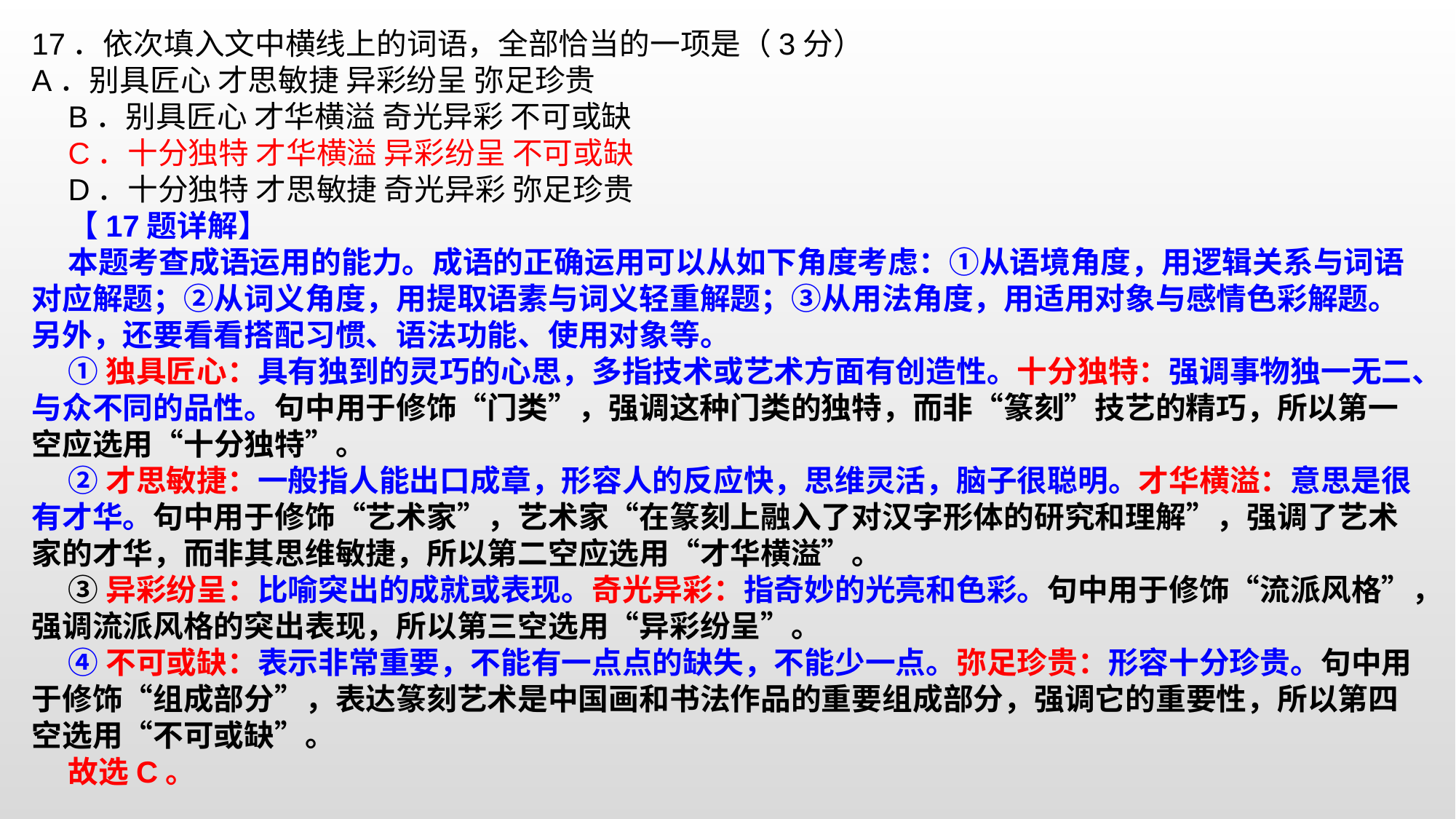

17．依次填入文中横线上的词语，全部恰当的一项是（3分）A．别具匠心 才思敏捷 异彩纷呈 弥足珍贵B．别具匠心 才华横溢 奇光异彩 不可或缺
C．十分独特 才华横溢 异彩纷呈 不可或缺
D．十分独特 才思敏捷 奇光异彩 弥足珍贵
【17题详解】本题考查成语运用的能力。成语的正确运用可以从如下角度考虑：①从语境角度，用逻辑关系与词语对应解题；②从词义角度，用提取语素与词义轻重解题；③从用法角度，用适用对象与感情色彩解题。另外，还要看看搭配习惯、语法功能、使用对象等。①独具匠心：具有独到的灵巧的心思，多指技术或艺术方面有创造性。十分独特：强调事物独一无二、与众不同的品性。句中用于修饰“门类”，强调这种门类的独特，而非“篆刻”技艺的精巧，所以第一空应选用“十分独特”。
②才思敏捷：一般指人能出口成章，形容人的反应快，思维灵活，脑子很聪明。才华横溢：意思是很有才华。句中用于修饰“艺术家”，艺术家“在篆刻上融入了对汉字形体的研究和理解”，强调了艺术家的才华，而非其思维敏捷，所以第二空应选用“才华横溢”。③异彩纷呈：比喻突出的成就或表现。奇光异彩：指奇妙的光亮和色彩。句中用于修饰“流派风格”，强调流派风格的突出表现，所以第三空选用“异彩纷呈”。
④不可或缺：表示非常重要，不能有一点点的缺失，不能少一点。弥足珍贵：形容十分珍贵。句中用于修饰“组成部分”，表达篆刻艺术是中国画和书法作品的重要组成部分，强调它的重要性，所以第四空选用“不可或缺”。
故选C。